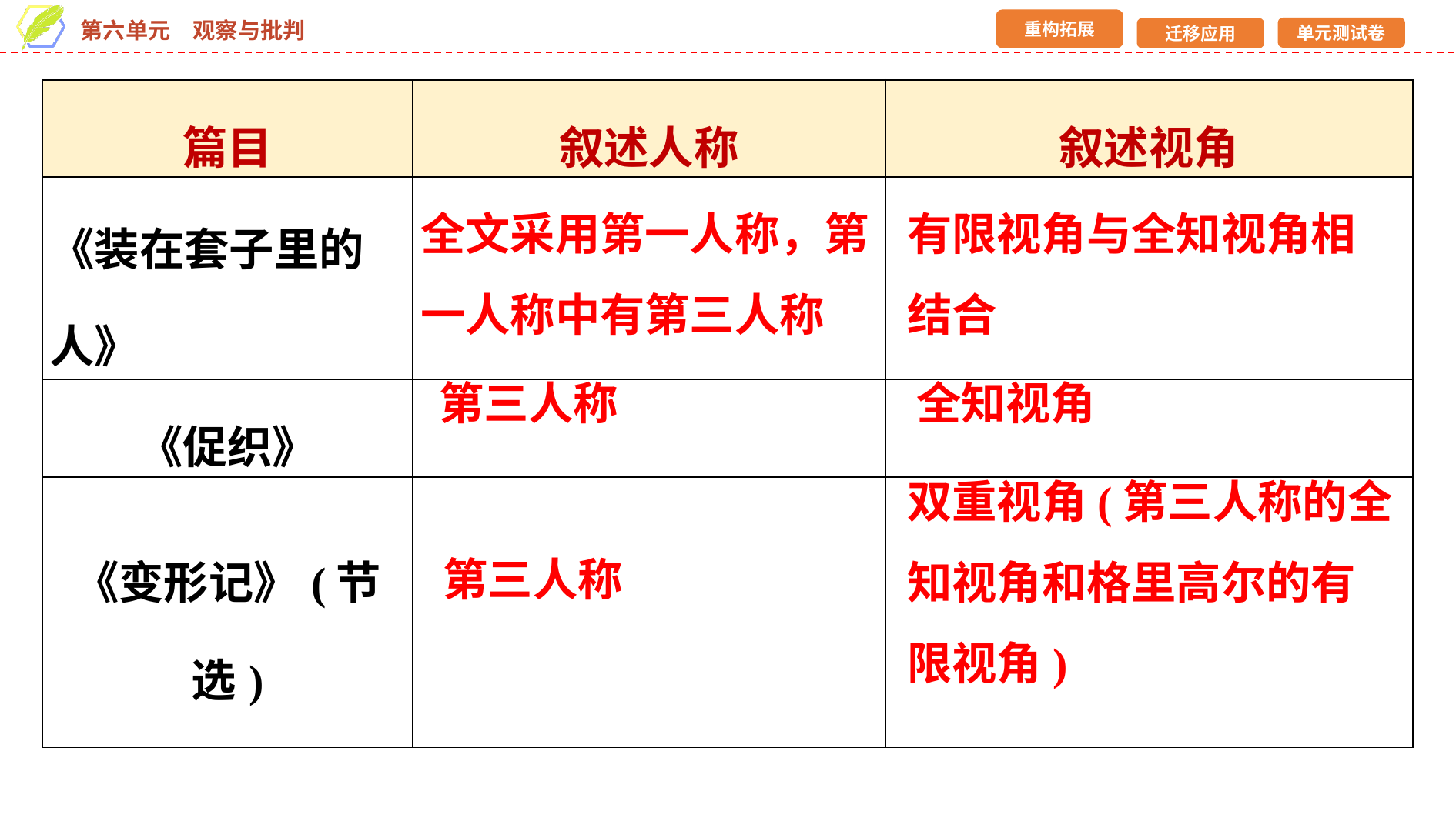

| 篇目 | 叙述人称 | 叙述视角 |
| --- | --- | --- |
| 《装在套子里的人》 |  |  |
| 《促织》 |  |  |
| 《变形记》(节选) |  |  |
全文采用第一人称，第一人称中有第三人称
有限视角与全知视角相结合
第三人称
全知视角
双重视角(第三人称的全
知视角和格里高尔的有
限视角)
第三人称